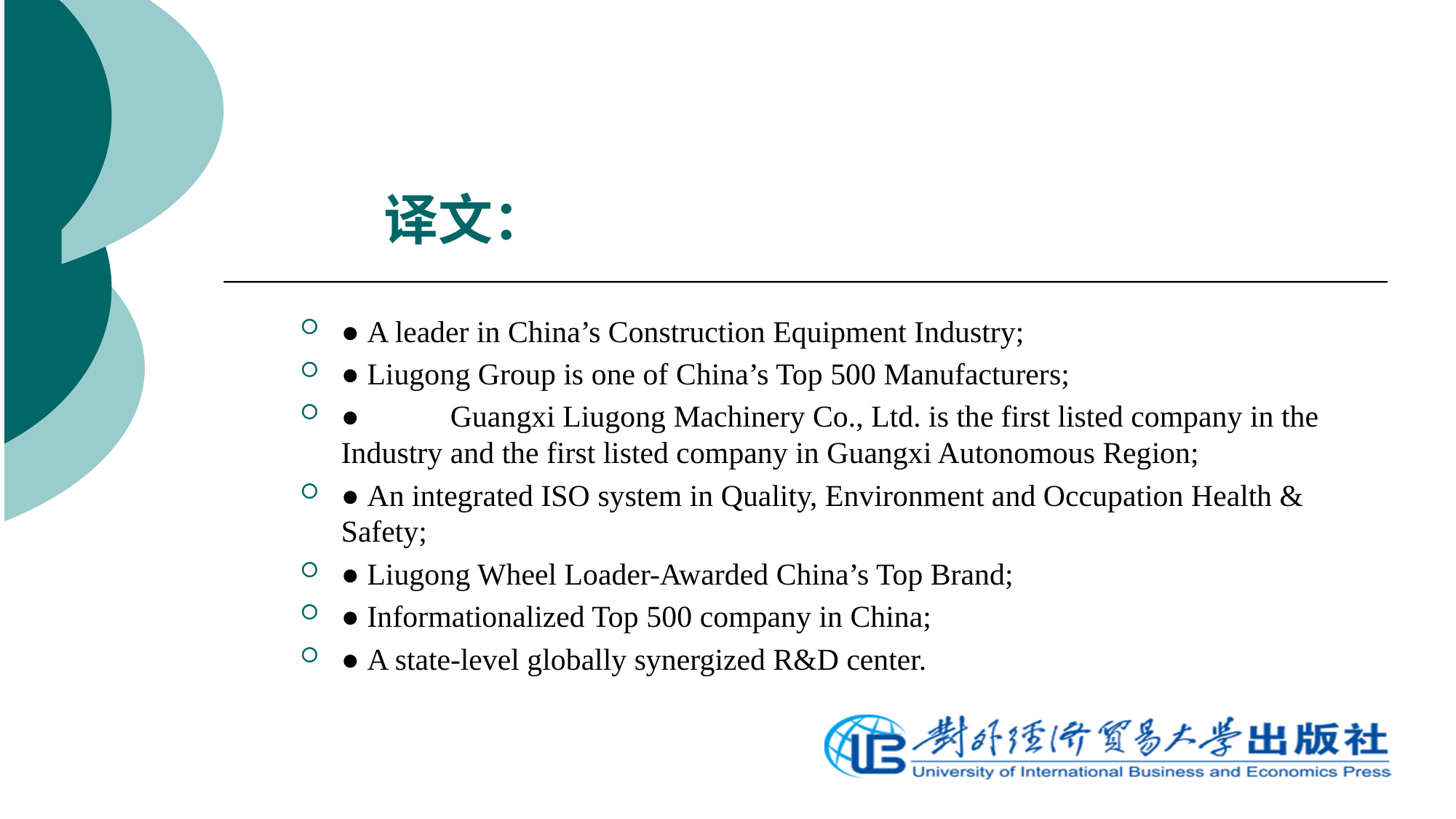

# 译文：
● A leader in China’s Construction Equipment Industry;
● Liugong Group is one of China’s Top 500 Manufacturers;
●	Guangxi Liugong Machinery Co., Ltd. is the first listed company in the Industry and the first listed company in Guangxi Autonomous Region;
● An integrated ISO system in Quality, Environment and Occupation Health & Safety;
● Liugong Wheel Loader-Awarded China’s Top Brand;
● Informationalized Top 500 company in China;
● A state-level globally synergized R&D center.